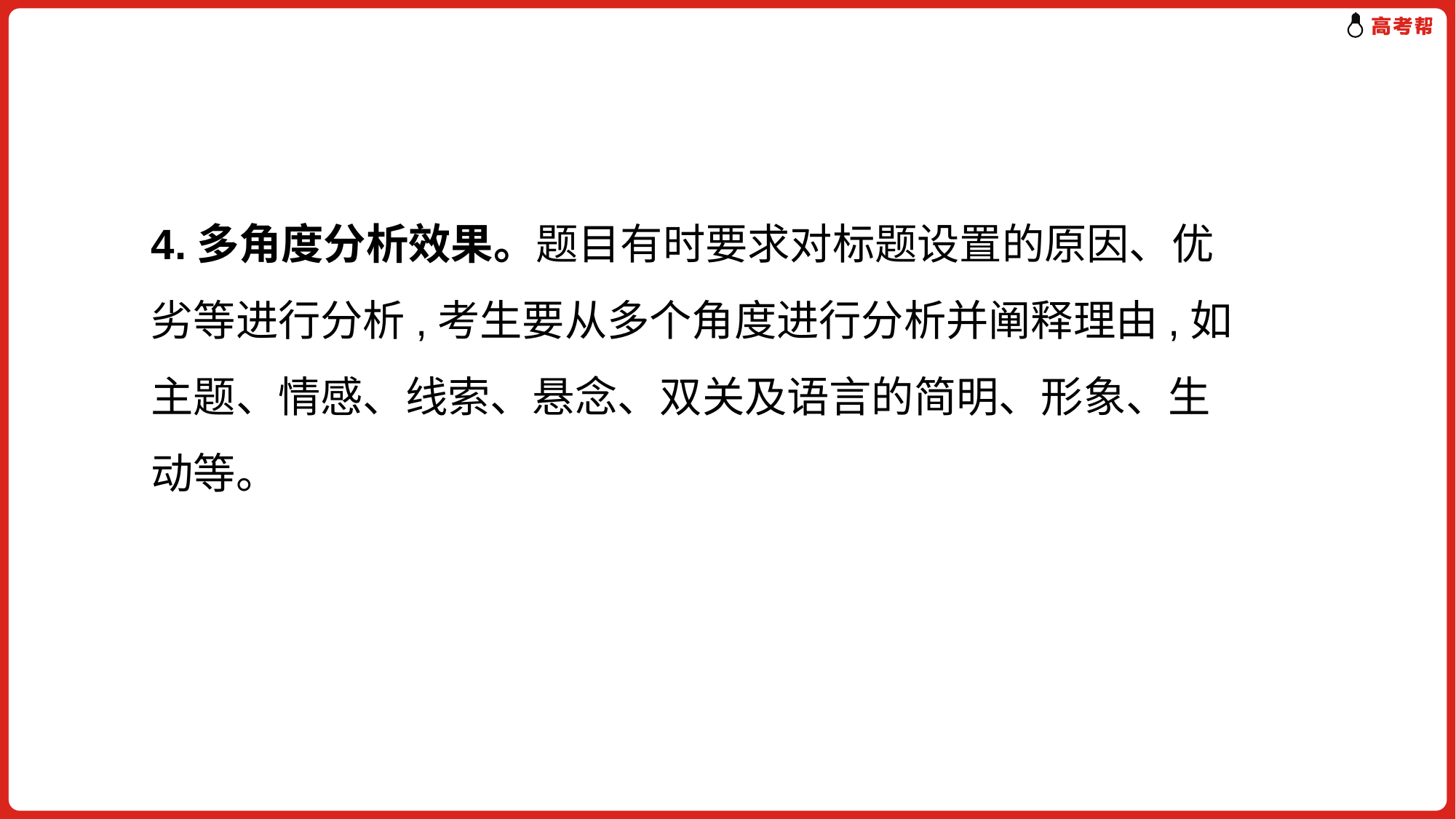

4.多角度分析效果。题目有时要求对标题设置的原因、优劣等进行分析,考生要从多个角度进行分析并阐释理由,如主题、情感、线索、悬念、双关及语言的简明、形象、生动等。